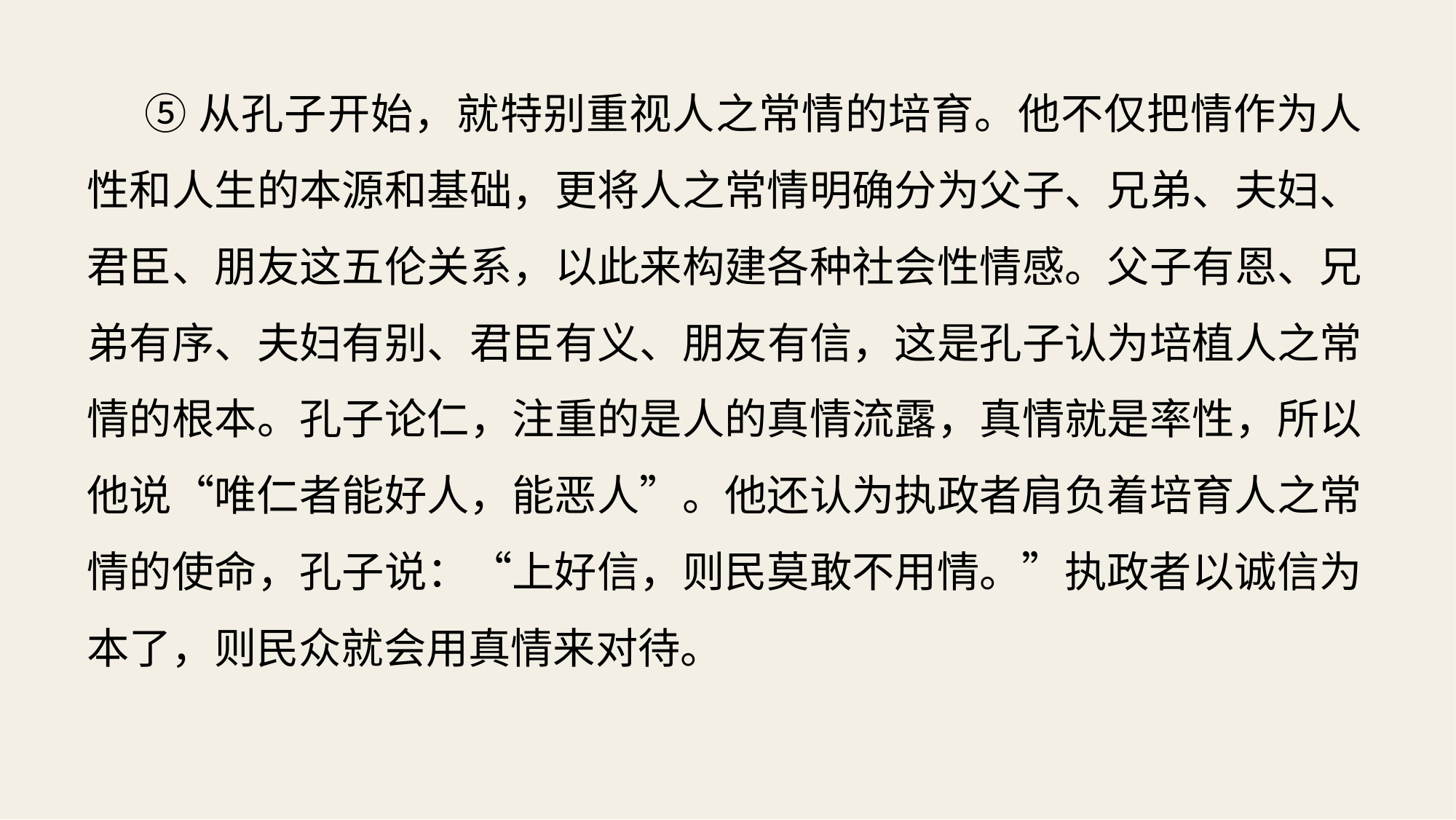

⑤从孔子开始，就特别重视人之常情的培育。他不仅把情作为人性和人生的本源和基础，更将人之常情明确分为父子、兄弟、夫妇、君臣、朋友这五伦关系，以此来构建各种社会性情感。父子有恩、兄弟有序、夫妇有别、君臣有义、朋友有信，这是孔子认为培植人之常情的根本。孔子论仁，注重的是人的真情流露，真情就是率性，所以他说“唯仁者能好人，能恶人”。他还认为执政者肩负着培育人之常情的使命，孔子说：“上好信，则民莫敢不用情。”执政者以诚信为本了，则民众就会用真情来对待。